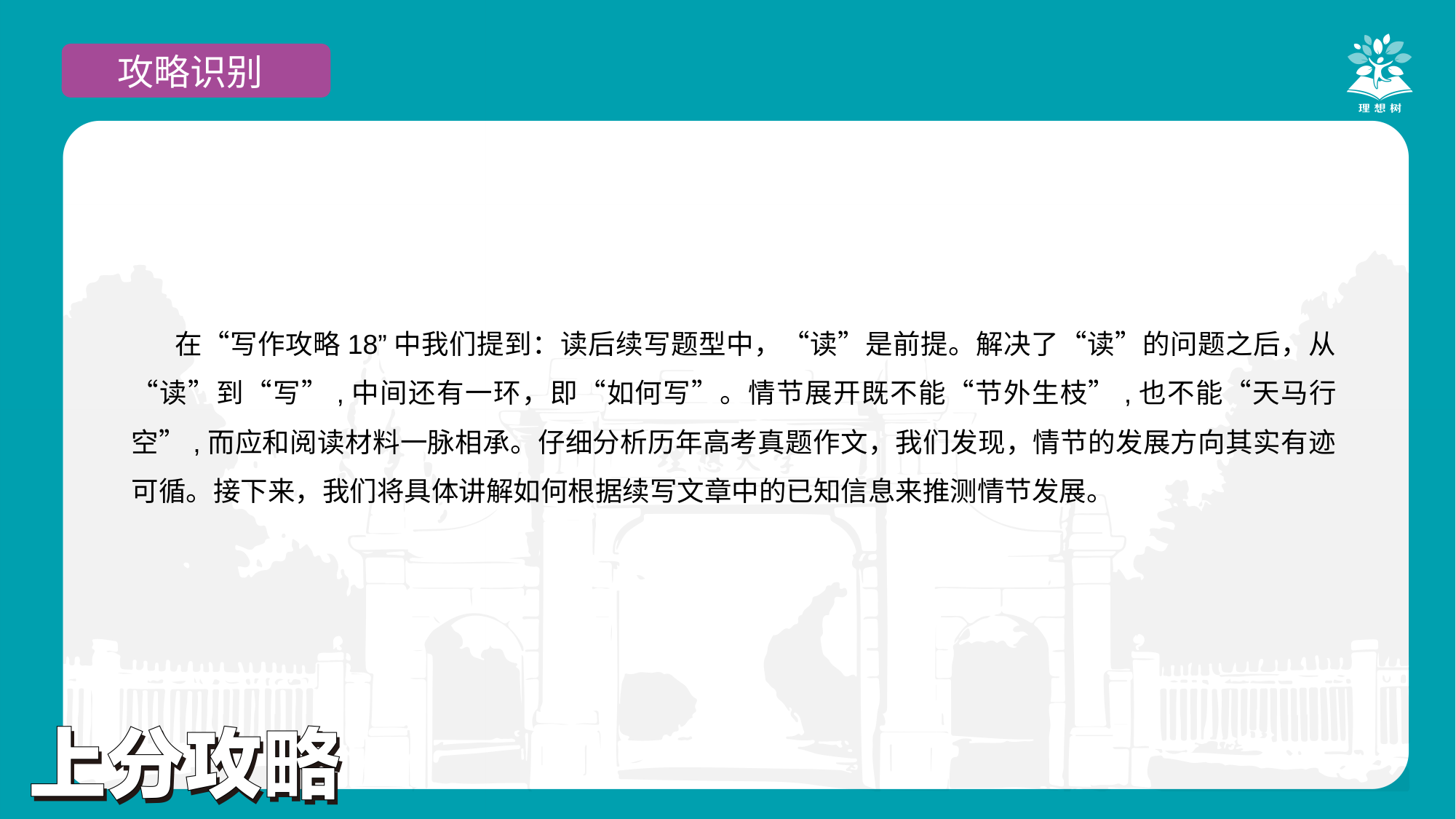

攻略识别
在“写作攻略18”中我们提到：读后续写题型中，“读”是前提。解决了“读”的问题之后，从“读”到“写”,中间还有一环，即“如何写”。情节展开既不能“节外生枝”,也不能“天马行空”,而应和阅读材料一脉相承。仔细分析历年高考真题作文，我们发现，情节的发展方向其实有迹可循。接下来，我们将具体讲解如何根据续写文章中的已知信息来推测情节发展。